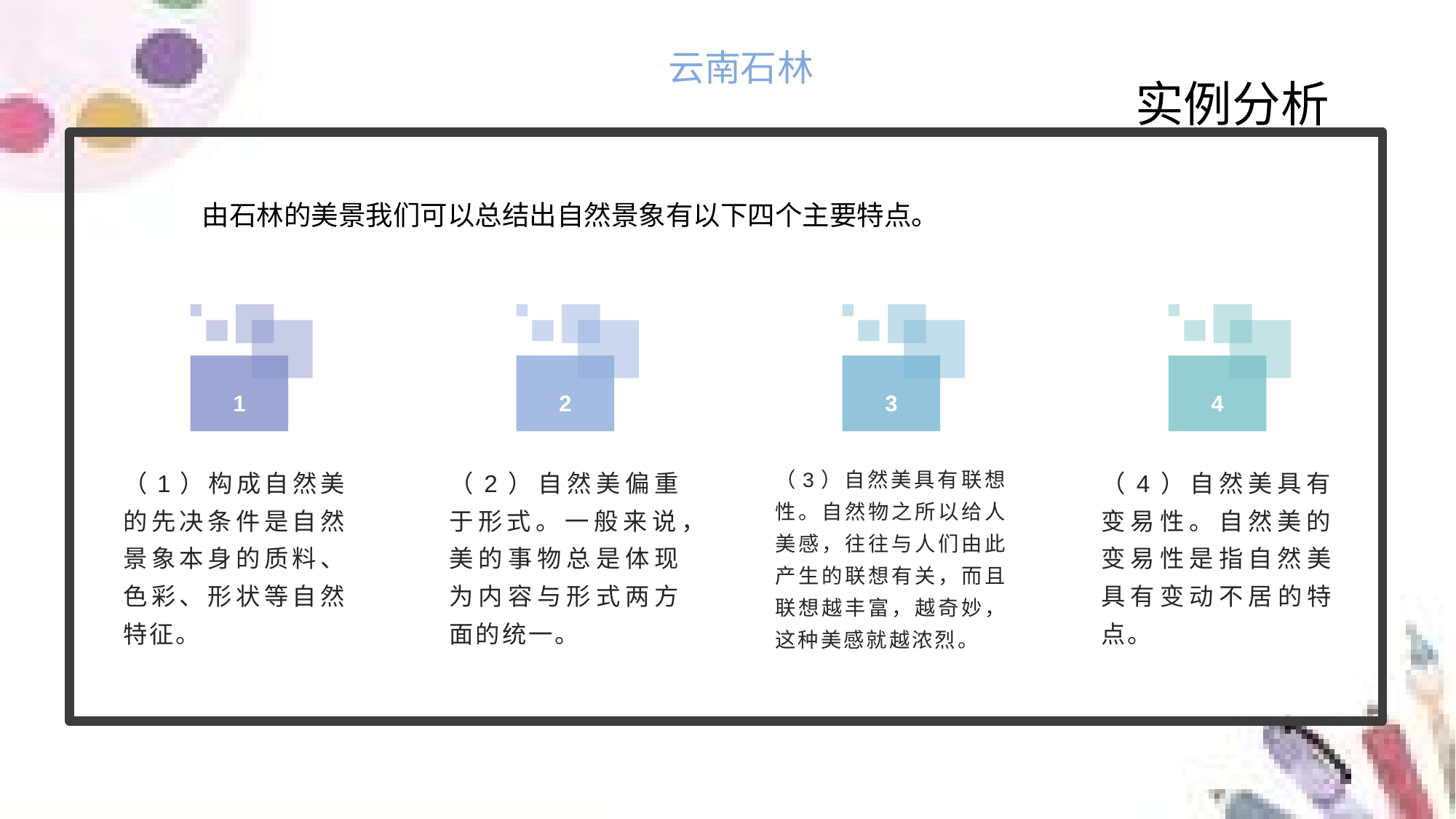

云南石林
实例分析

由石林的美景我们可以总结出自然景象有以下四个主要特点。

1
2
3
4
（1）构成自然美的先决条件是自然景象本身的质料、色彩、形状等自然特征。
（2）自然美偏重于形式。一般来说，美的事物总是体现为内容与形式两方面的统一。
（3）自然美具有联想性。自然物之所以给人美感，往往与人们由此产生的联想有关，而且联想越丰富，越奇妙，这种美感就越浓烈。
（4）自然美具有变易性。自然美的变易性是指自然美具有变动不居的特点。